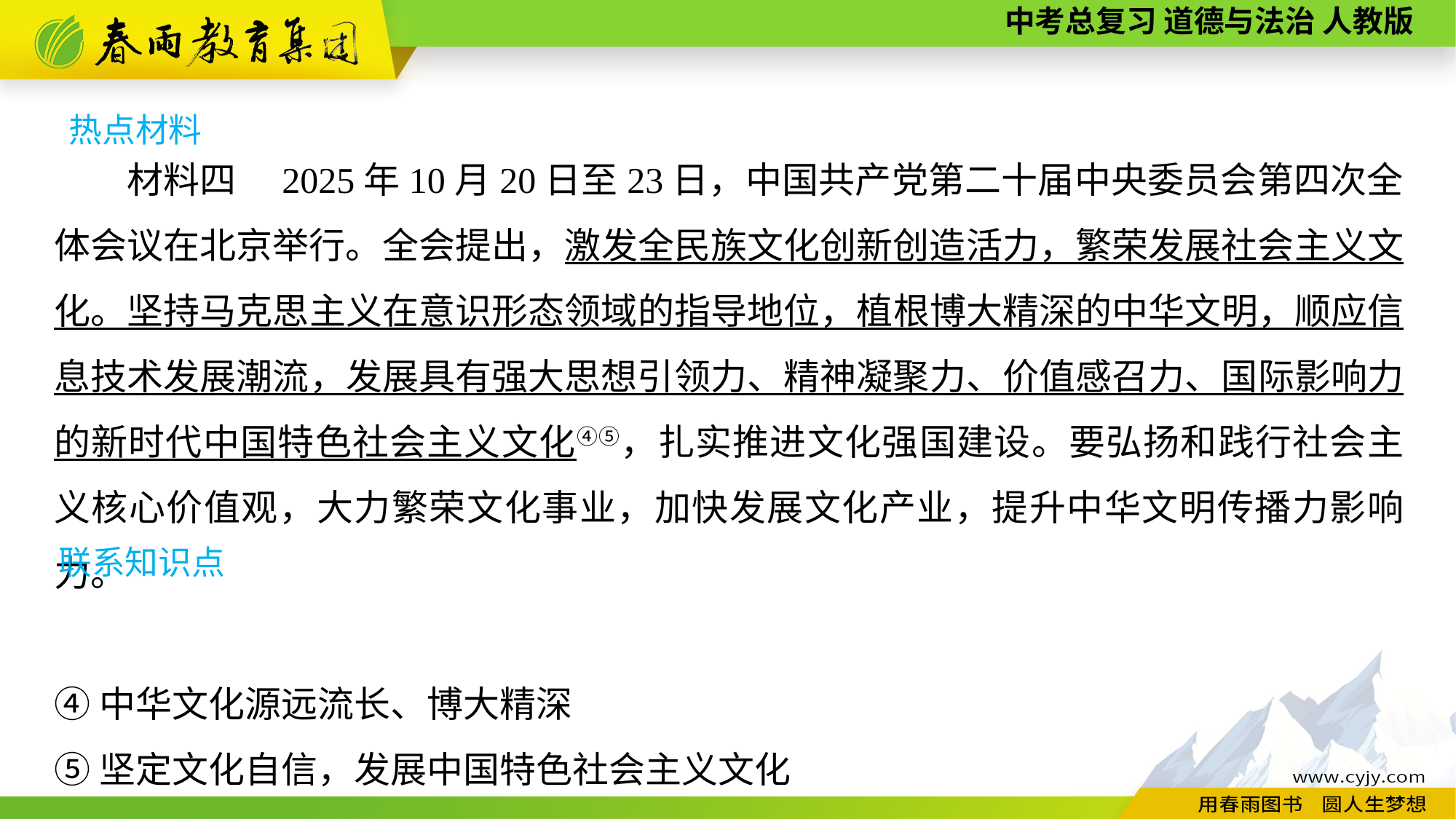

热点材料
材料四　2025年10月20日至23日，中国共产党第二十届中央委员会第四次全体会议在北京举行。全会提出，激发全民族文化创新创造活力，繁荣发展社会主义文化。坚持马克思主义在意识形态领域的指导地位，植根博大精深的中华文明，顺应信息技术发展潮流，发展具有强大思想引领力、精神凝聚力、价值感召力、国际影响力的新时代中国特色社会主义文化④⑤，扎实推进文化强国建设。要弘扬和践行社会主义核心价值观，大力繁荣文化事业，加快发展文化产业，提升中华文明传播力影响力。

④中华文化源远流长、博大精深
⑤坚定文化自信，发展中国特色社会主义文化
联系知识点